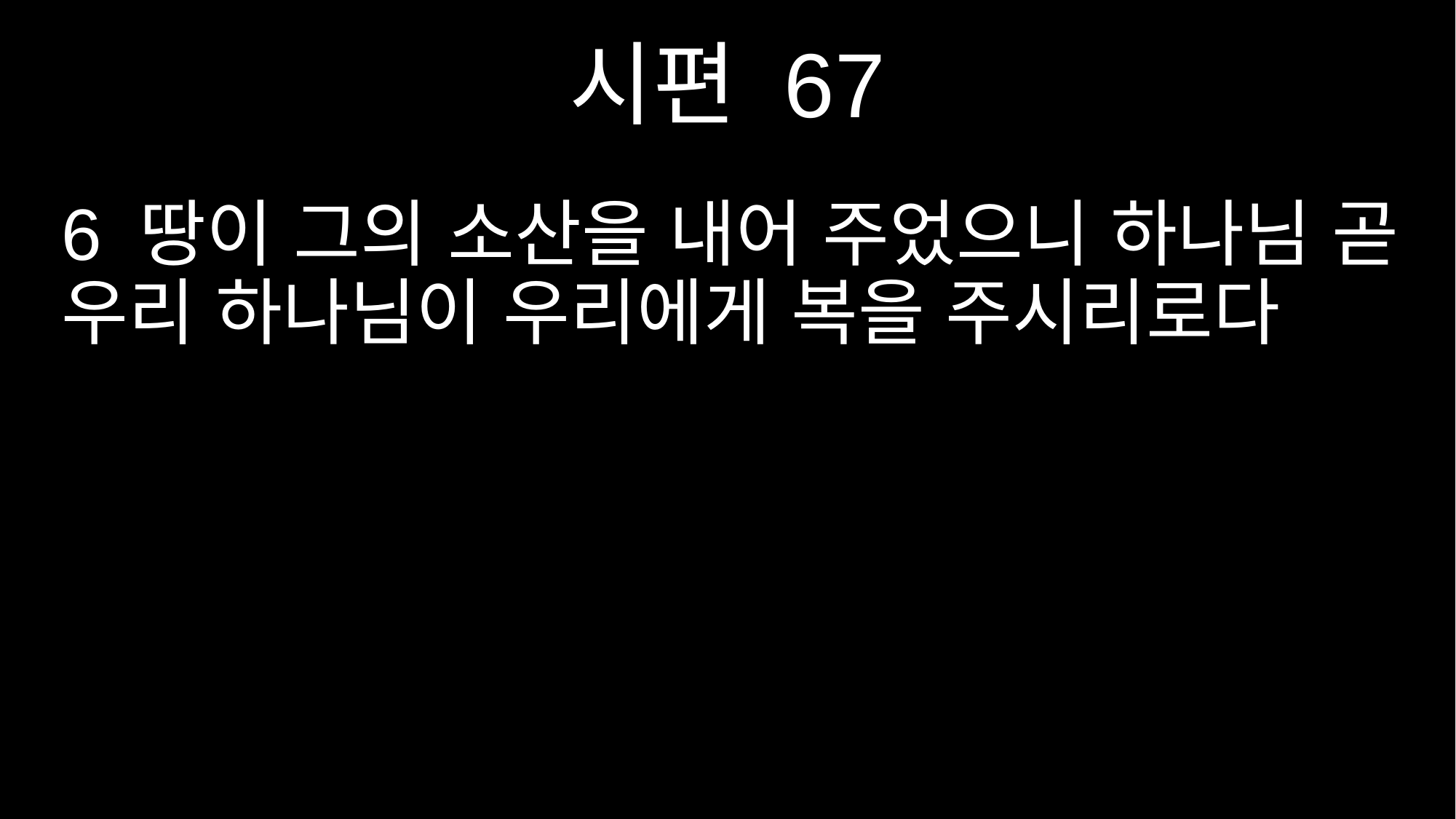

시편 67
6 땅이 그의 소산을 내어 주었으니 하나님 곧 우리 하나님이 우리에게 복을 주시리로다